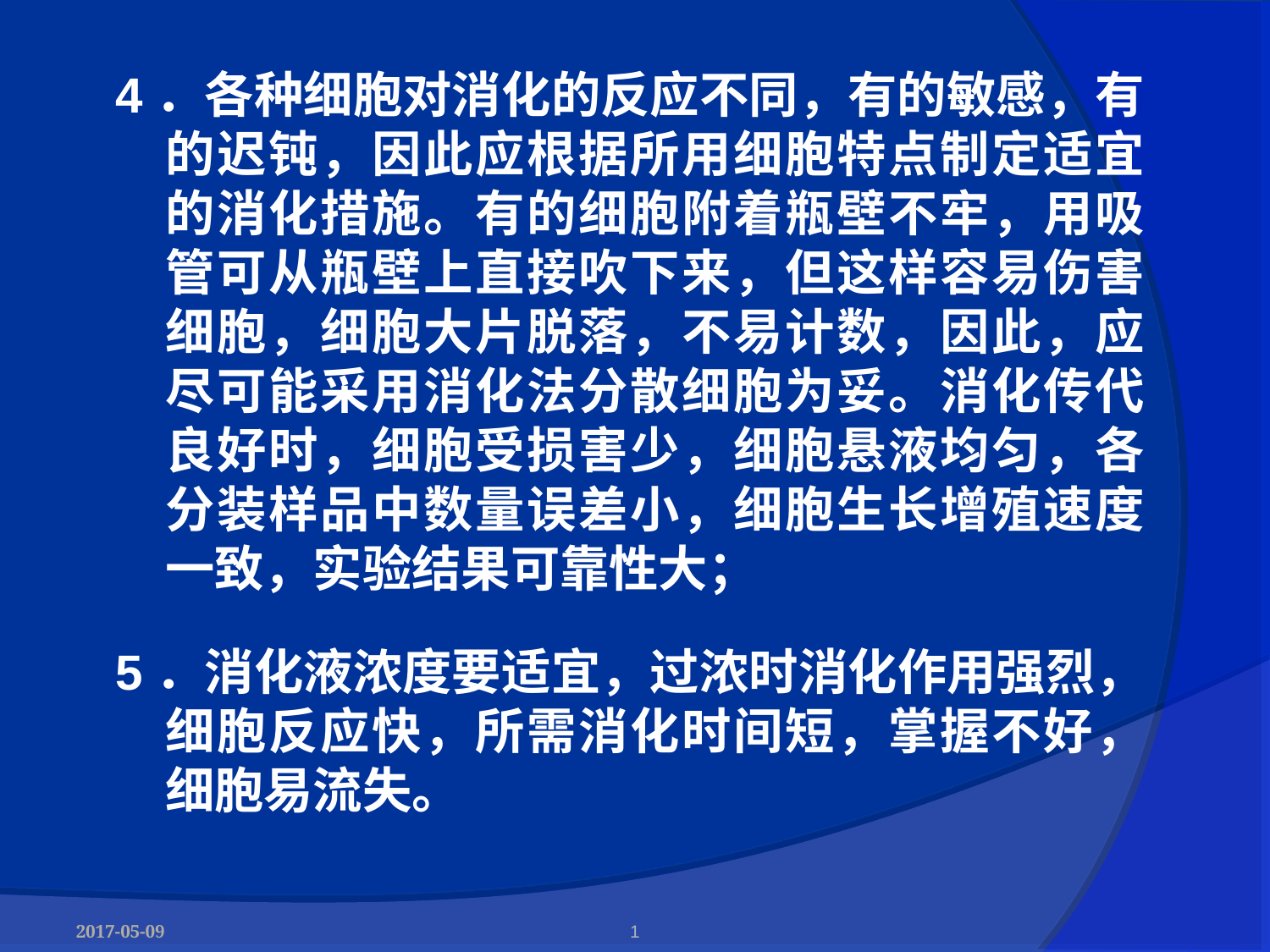

4．各种细胞对消化的反应不同，有的敏感，有的迟钝，因此应根据所用细胞特点制定适宜的消化措施。有的细胞附着瓶壁不牢，用吸管可从瓶壁上直接吹下来，但这样容易伤害细胞，细胞大片脱落，不易计数，因此，应尽可能采用消化法分散细胞为妥。消化传代良好时，细胞受损害少，细胞悬液均匀，各分装样品中数量误差小，细胞生长增殖速度一致，实验结果可靠性大；
5．消化液浓度要适宜，过浓时消化作用强烈，细胞反应快，所需消化时间短，掌握不好，细胞易流失。
2017-05-09
1